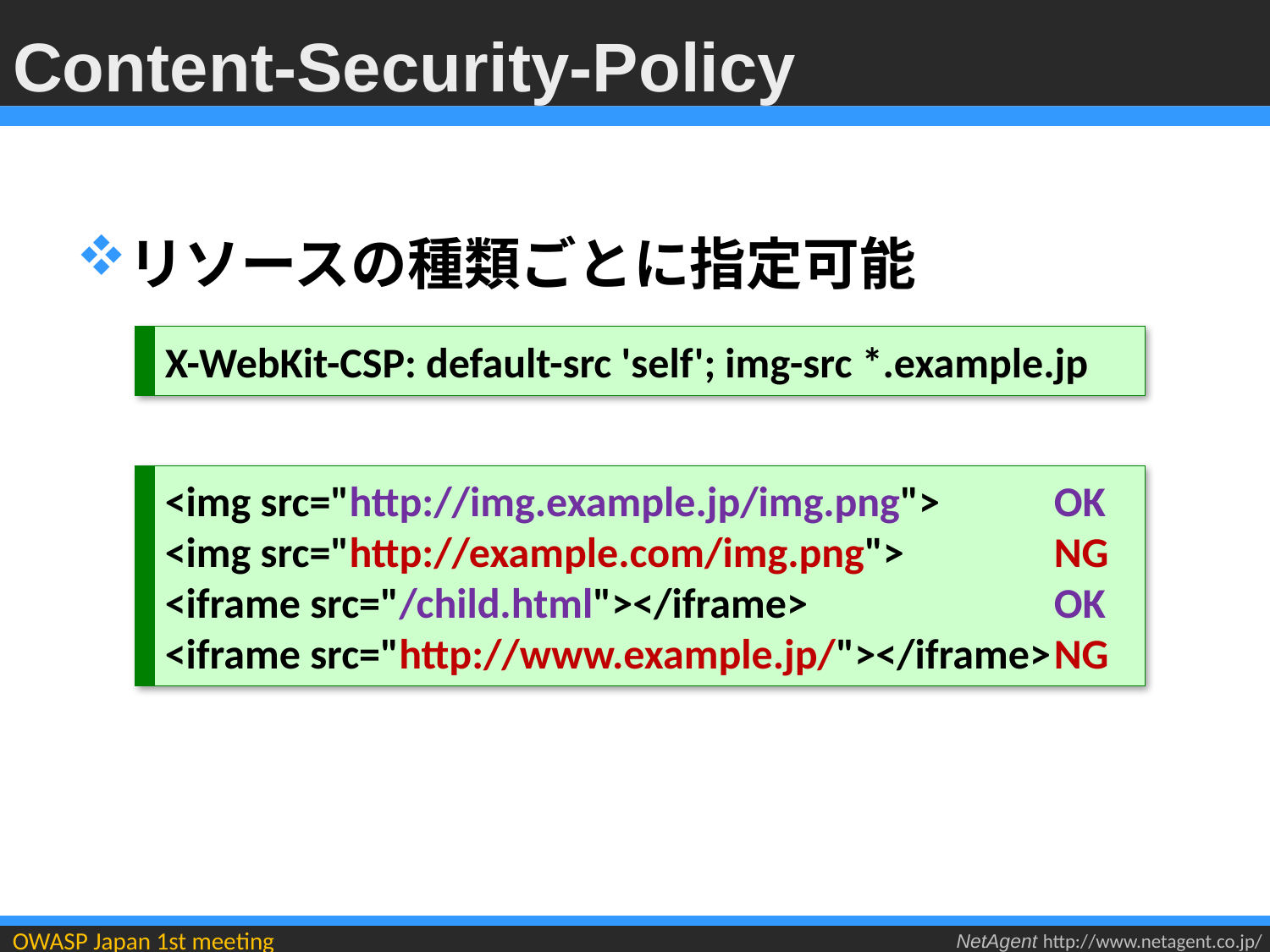

# Content-Security-Policy
リソースの種類ごとに指定可能

X-WebKit-CSP: default-src 'self'; img-src *.example.jp

<img src="http://img.example.jp/img.png"> 	OK
<img src="http://example.com/img.png"> 		NG
<iframe src="/child.html"></iframe> 		OK
<iframe src="http://www.example.jp/"></iframe>	NG